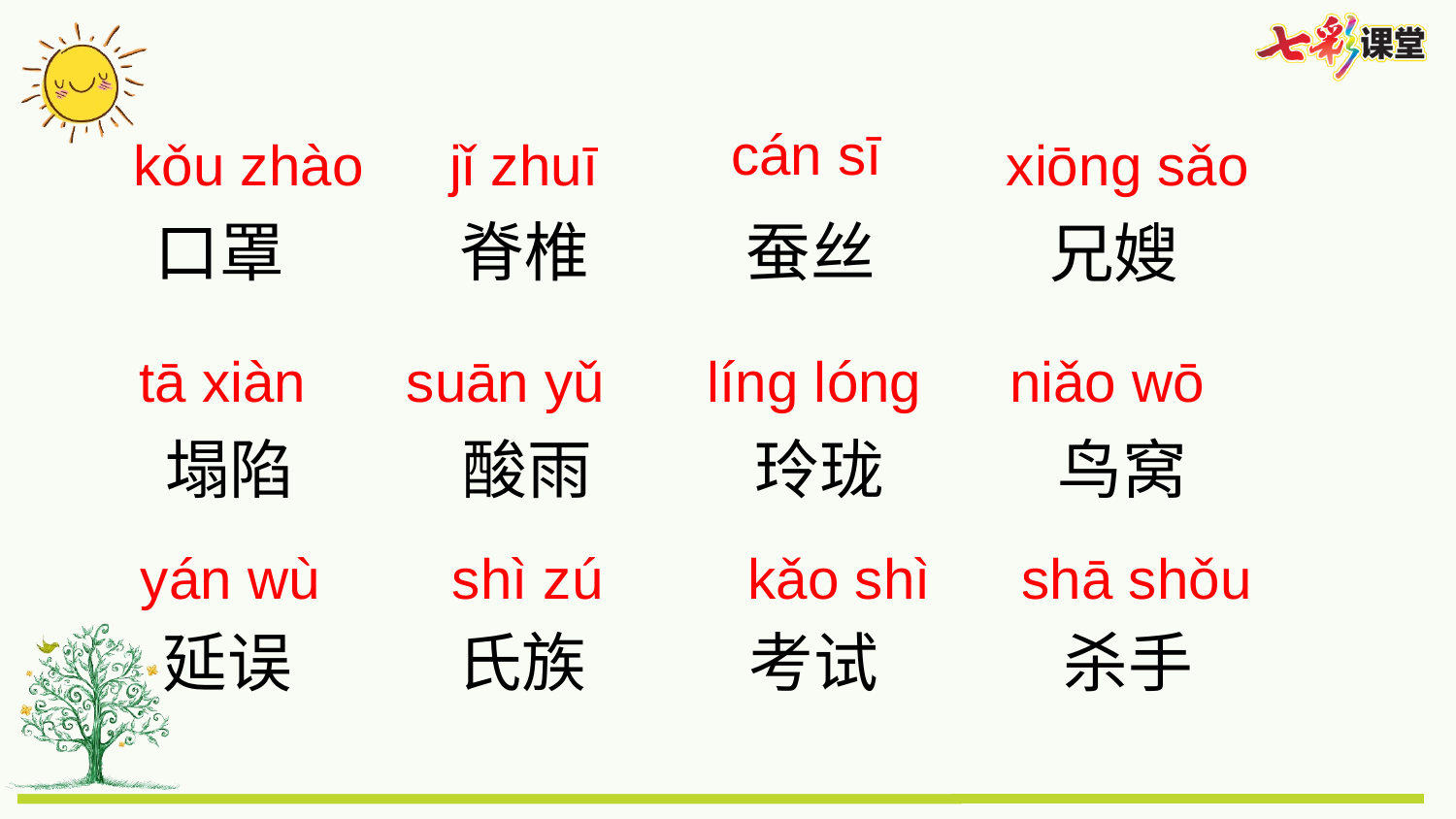

cán sī
kǒu zhào
jǐ zhuī
xiōng sǎo
口罩
脊椎
蚕丝
兄嫂
tā xiàn
suān yǔ
líng lóng
niǎo wō
塌陷
酸雨
玲珑
鸟窝
yán wù
shì zú
kǎo shì
shā shǒu
延误
氏族
考试
杀手